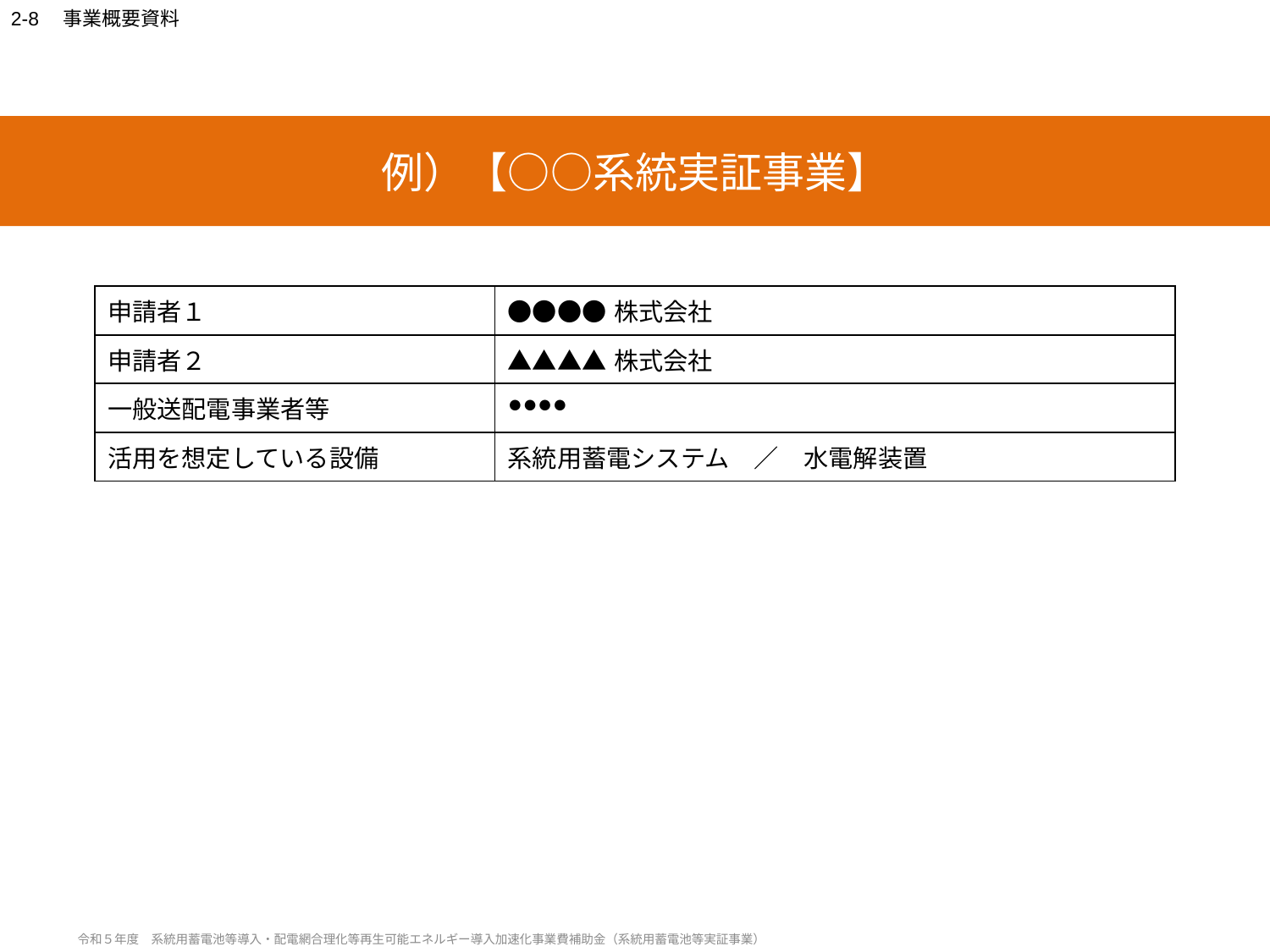

# 例）【○○系統実証事業】
| 申請者１ | ●●●●株式会社 |
| --- | --- |
| 申請者２ | ▲▲▲▲株式会社 |
| 一般送配電事業者等 | ●●●● |
| 活用を想定している設備 | 系統用蓄電システム　／　水電解装置 |